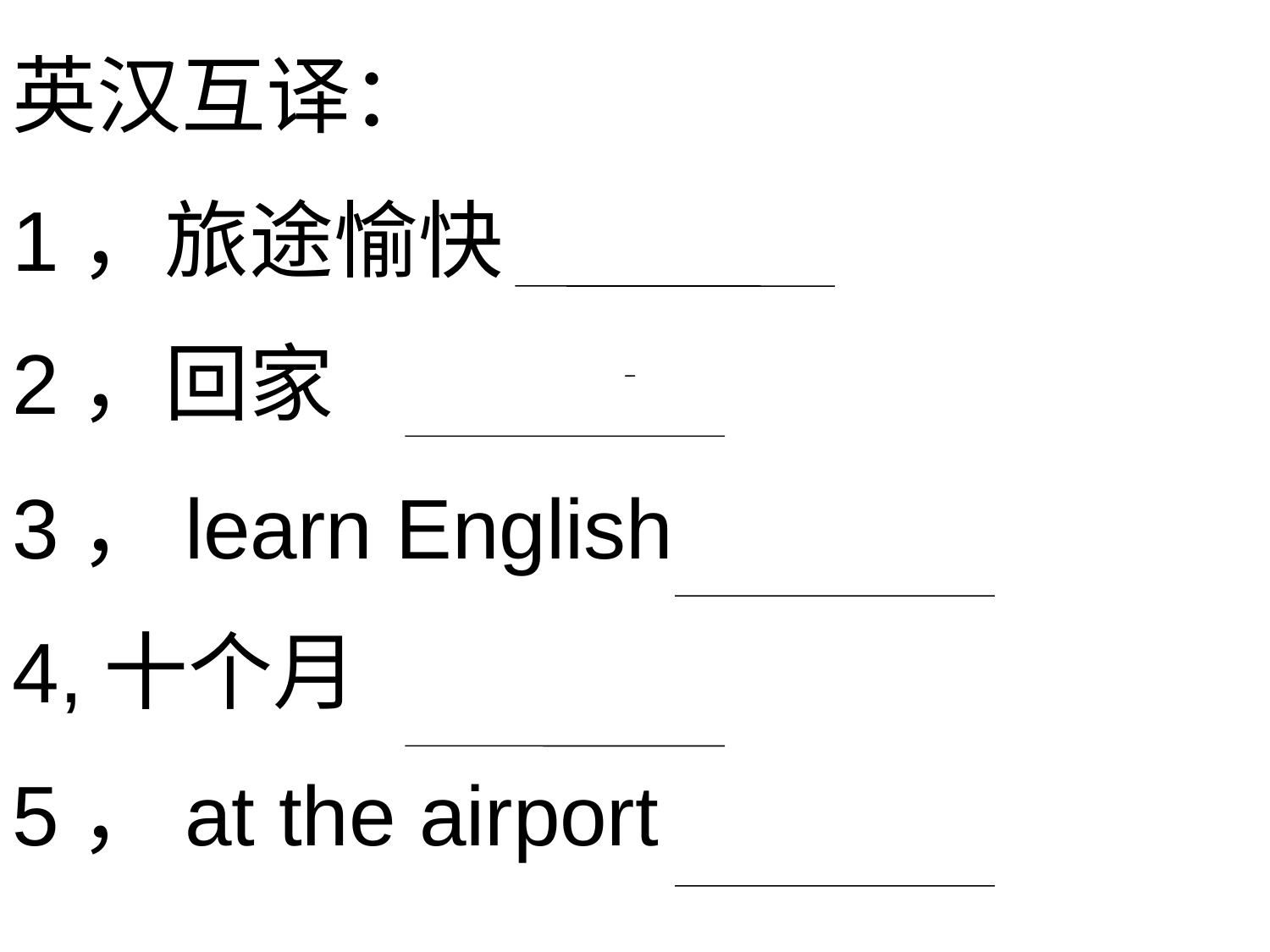

英汉互译：
1，旅途愉快
2，回家
3，learn English
4,十个月
5，at the airport